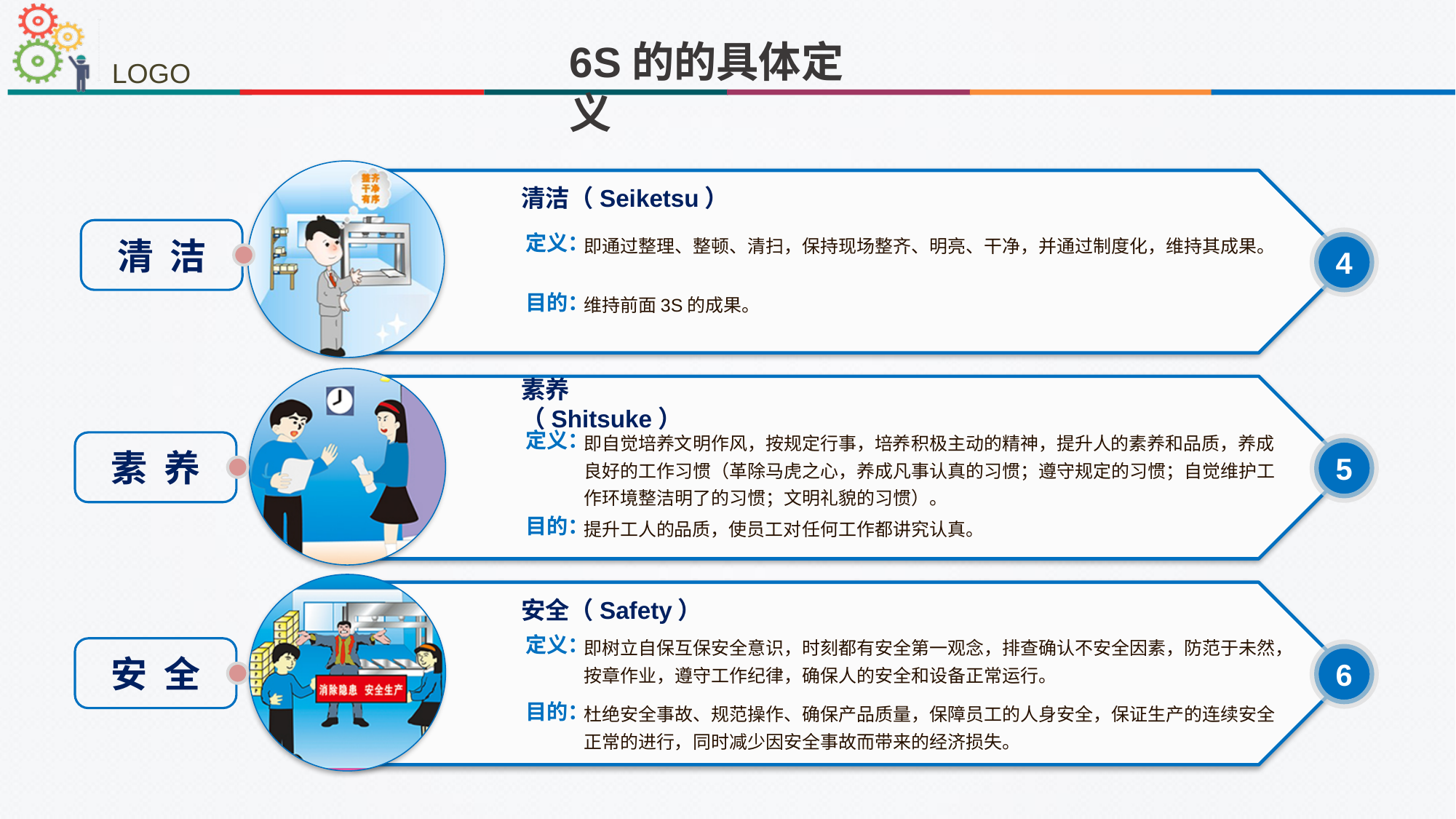

6S的的具体定义

清洁（Seiketsu）
清  洁

即通过整理、整顿、清扫，保持现场整齐、明亮、干净，并通过制度化，维持其成果。
定义：
4
维持前面3S的成果。
目的：

素养（Shitsuke）
即自觉培养文明作风，按规定行事，培养积极主动的精神，提升人的素养和品质，养成良好的工作习惯（革除马虎之心，养成凡事认真的习惯；遵守规定的习惯；自觉维护工作环境整洁明了的习惯；文明礼貌的习惯）。
定义：
素  养

5
提升工人的品质，使员工对任何工作都讲究认真。
目的：

安全（Safety）
即树立自保互保安全意识，时刻都有安全第一观念，排查确认不安全因素，防范于未然，按章作业，遵守工作纪律，确保人的安全和设备正常运行。
定义：
安  全

6
杜绝安全事故、规范操作、确保产品质量，保障员工的人身安全，保证生产的连续安全正常的进行，同时减少因安全事故而带来的经济损失。
目的：